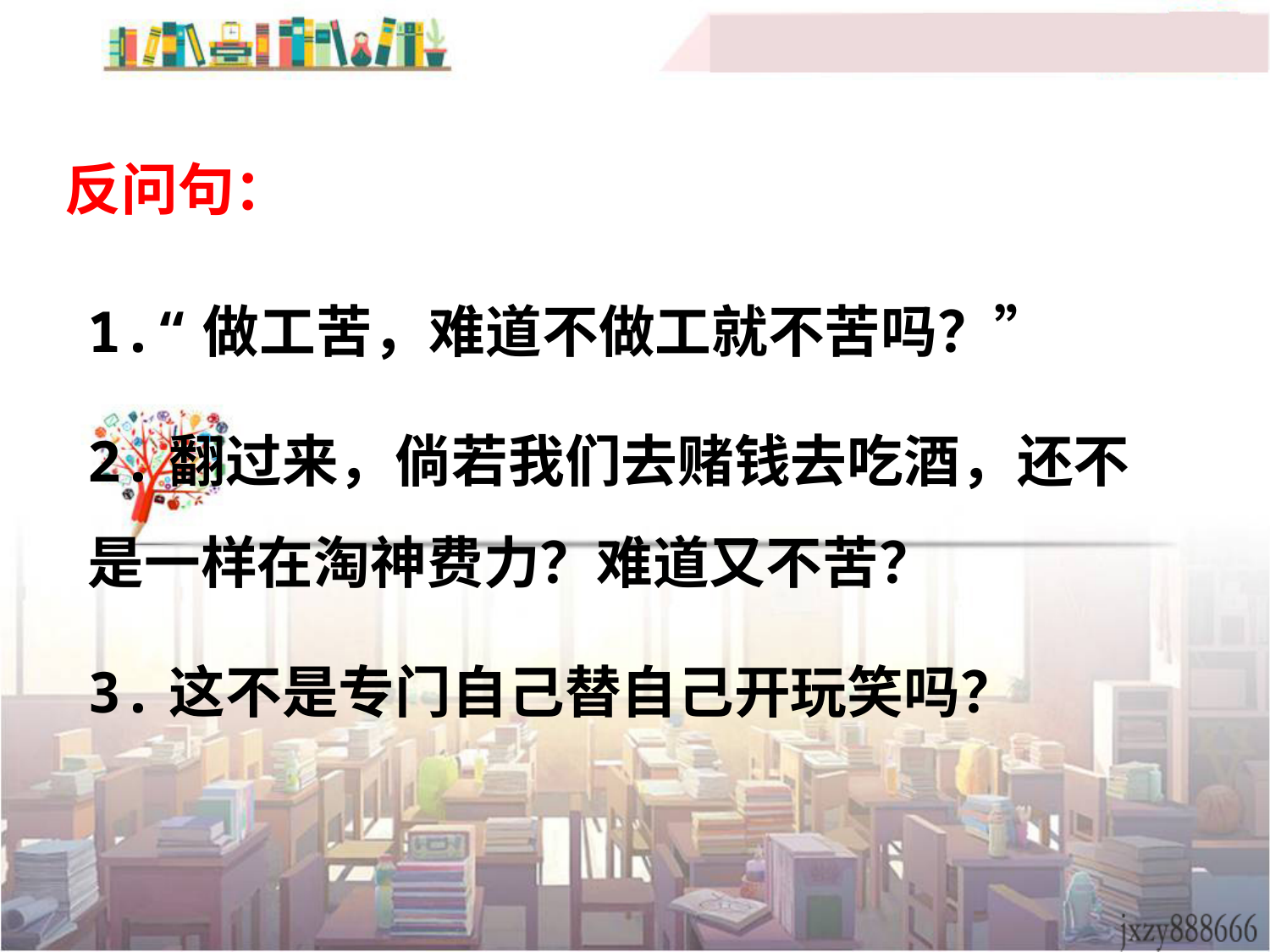

反问句：
1.“做工苦，难道不做工就不苦吗？”
2.翻过来，倘若我们去赌钱去吃酒，还不是一样在淘神费力？难道又不苦？
3.这不是专门自己替自己开玩笑吗？